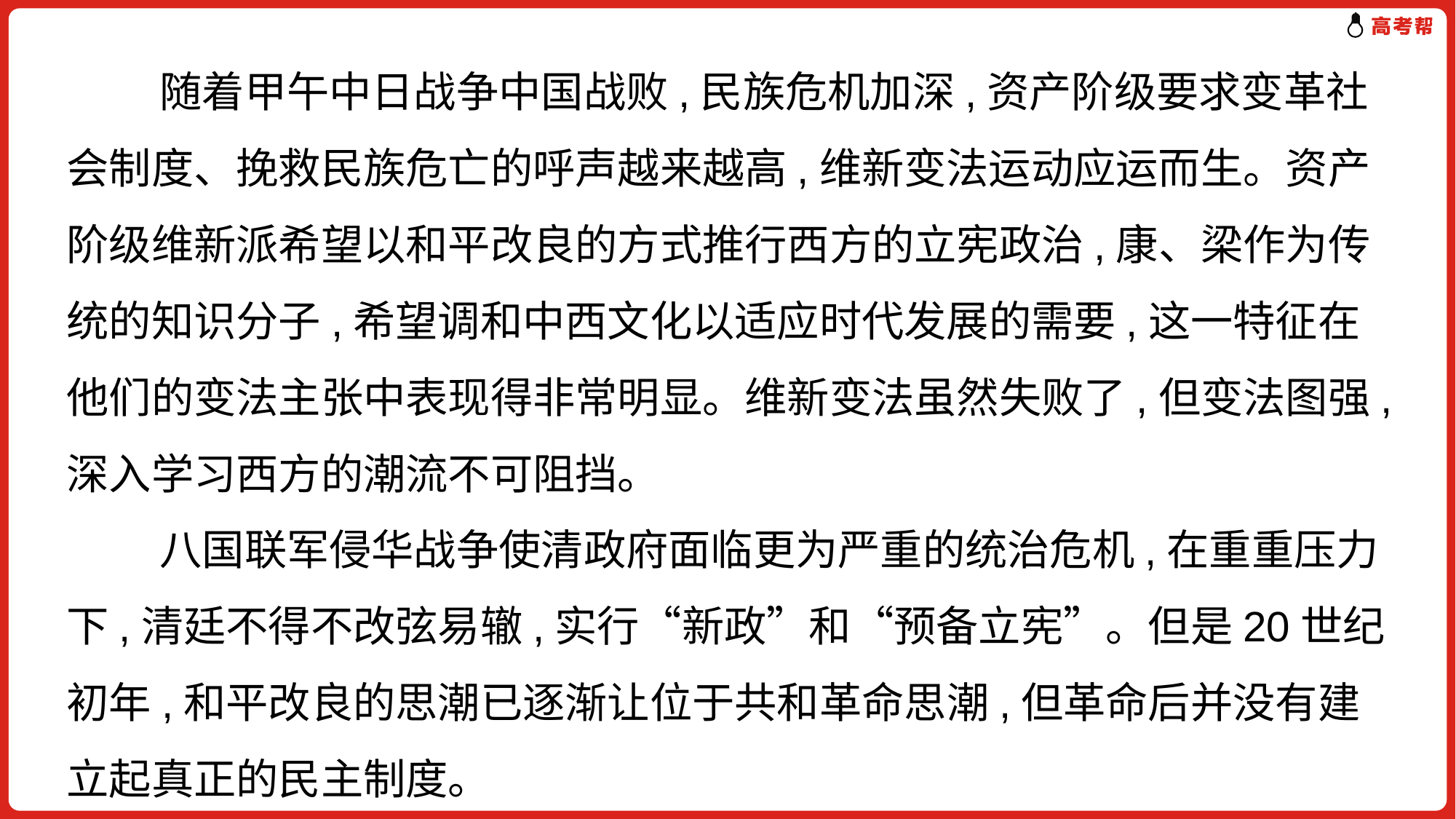

随着甲午中日战争中国战败,民族危机加深,资产阶级要求变革社会制度、挽救民族危亡的呼声越来越高,维新变法运动应运而生。资产阶级维新派希望以和平改良的方式推行西方的立宪政治,康、梁作为传统的知识分子,希望调和中西文化以适应时代发展的需要,这一特征在他们的变法主张中表现得非常明显。维新变法虽然失败了,但变法图强,深入学习西方的潮流不可阻挡。
   八国联军侵华战争使清政府面临更为严重的统治危机,在重重压力下,清廷不得不改弦易辙,实行“新政”和“预备立宪”。但是20世纪初年,和平改良的思潮已逐渐让位于共和革命思潮,但革命后并没有建立起真正的民主制度。